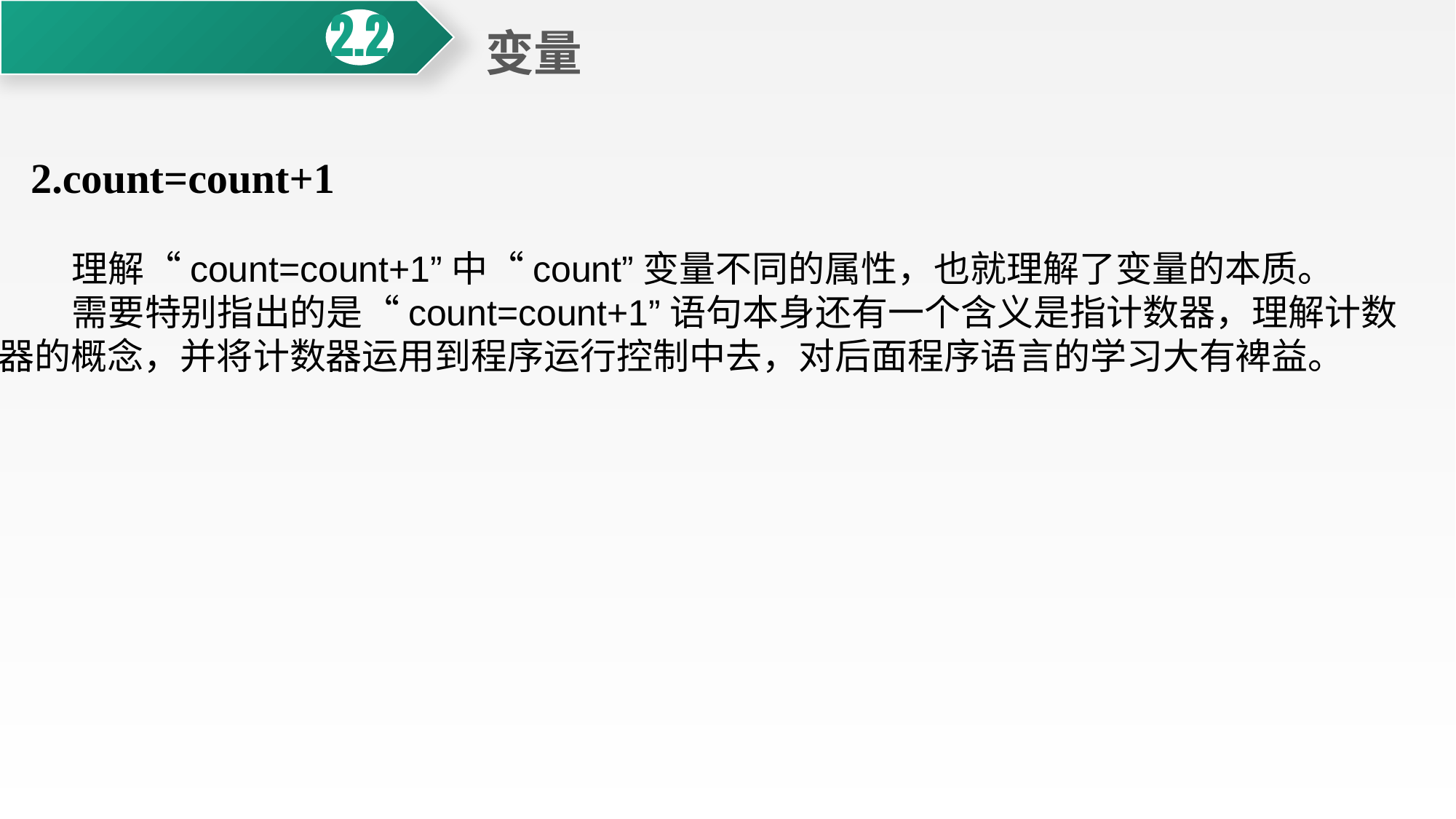

变量
2.2
2.count=count+1

    理解“count=count+1”中“count”变量不同的属性，也就理解了变量的本质。
    需要特别指出的是“count=count+1”语句本身还有一个含义是指计数器，理解计数器的概念，并将计数器运用到程序运行控制中去，对后面程序语言的学习大有裨益。